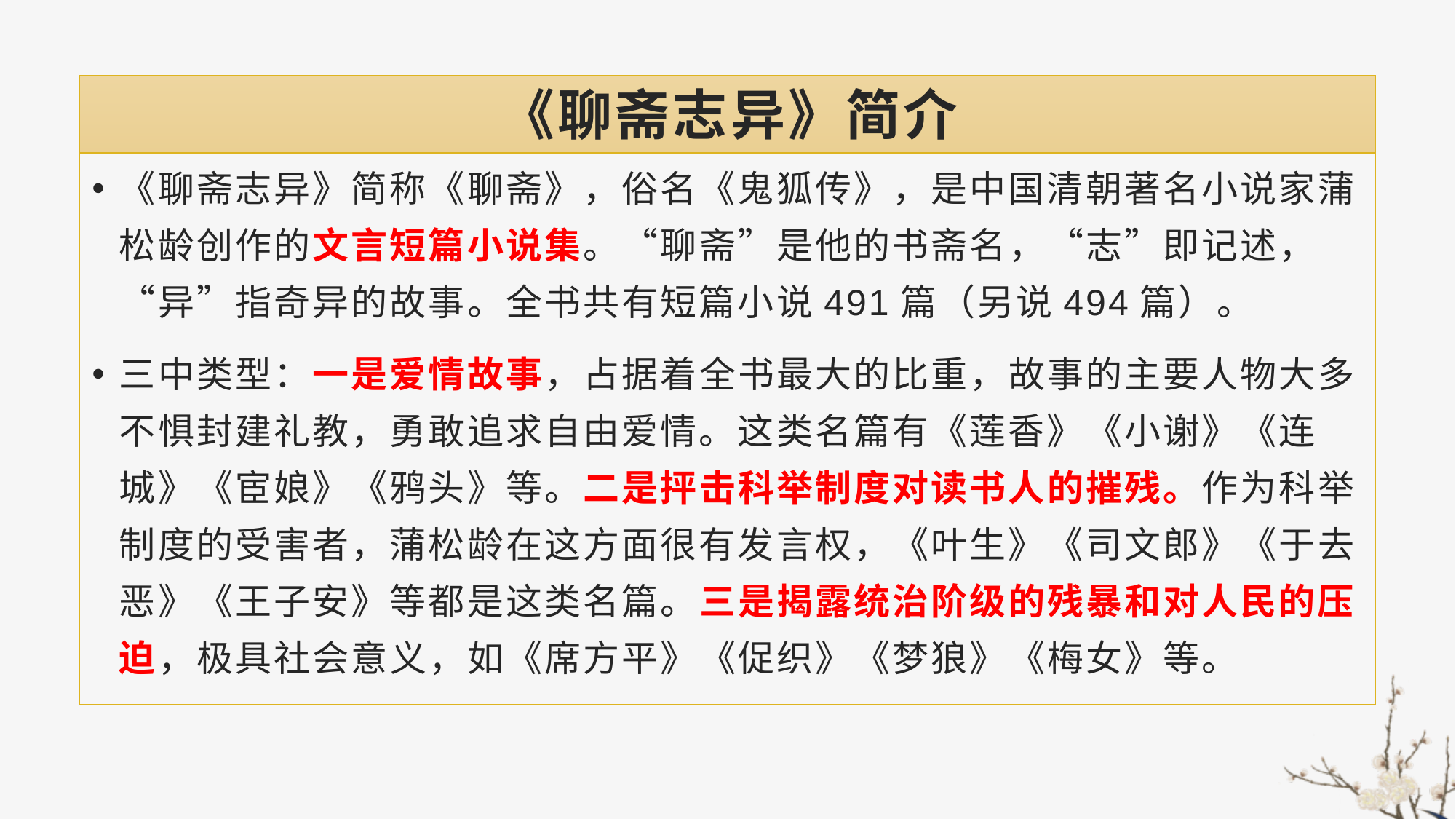

# 《聊斋志异》简介
《聊斋志异》简称《聊斋》，俗名《鬼狐传》，是中国清朝著名小说家蒲松龄创作的文言短篇小说集。“聊斋”是他的书斋名，“志”即记述，“异”指奇异的故事。全书共有短篇小说491篇（另说494篇）。
三中类型：一是爱情故事，占据着全书最大的比重，故事的主要人物大多不惧封建礼教，勇敢追求自由爱情。这类名篇有《莲香》《小谢》《连城》《宦娘》《鸦头》等。二是抨击科举制度对读书人的摧残。作为科举制度的受害者，蒲松龄在这方面很有发言权，《叶生》《司文郎》《于去恶》《王子安》等都是这类名篇。三是揭露统治阶级的残暴和对人民的压迫，极具社会意义，如《席方平》《促织》《梦狼》《梅女》等。